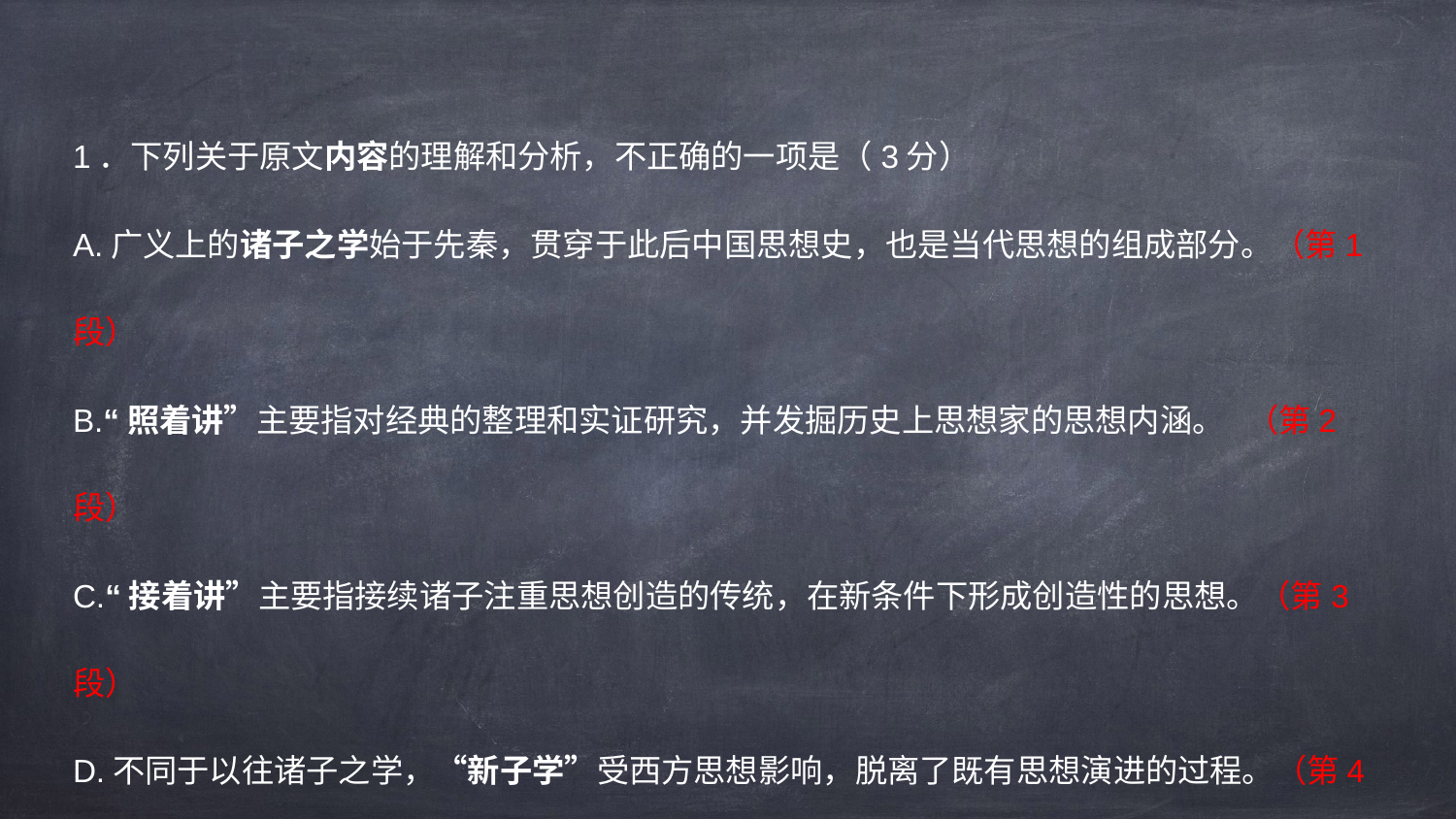

1．下列关于原文内容的理解和分析，不正确的一项是（3分）
A.广义上的诸子之学始于先秦，贯穿于此后中国思想史，也是当代思想的组成部分。（第1段）
B.“照着讲”主要指对经典的整理和实证研究，并发掘历史上思想家的思想内涵。   （第2段）
C.“接着讲”主要指接续诸子注重思想创造的传统，在新条件下形成创造性的思想。（第3段）
D.不同于以往诸子之学，“新子学”受西方思想影响，脱离了既有思想演进的过程。（第4段）
【命题点密】本题考查考生理解语句、筛选并整合文中信息的能力。能力层级为B级、C级。